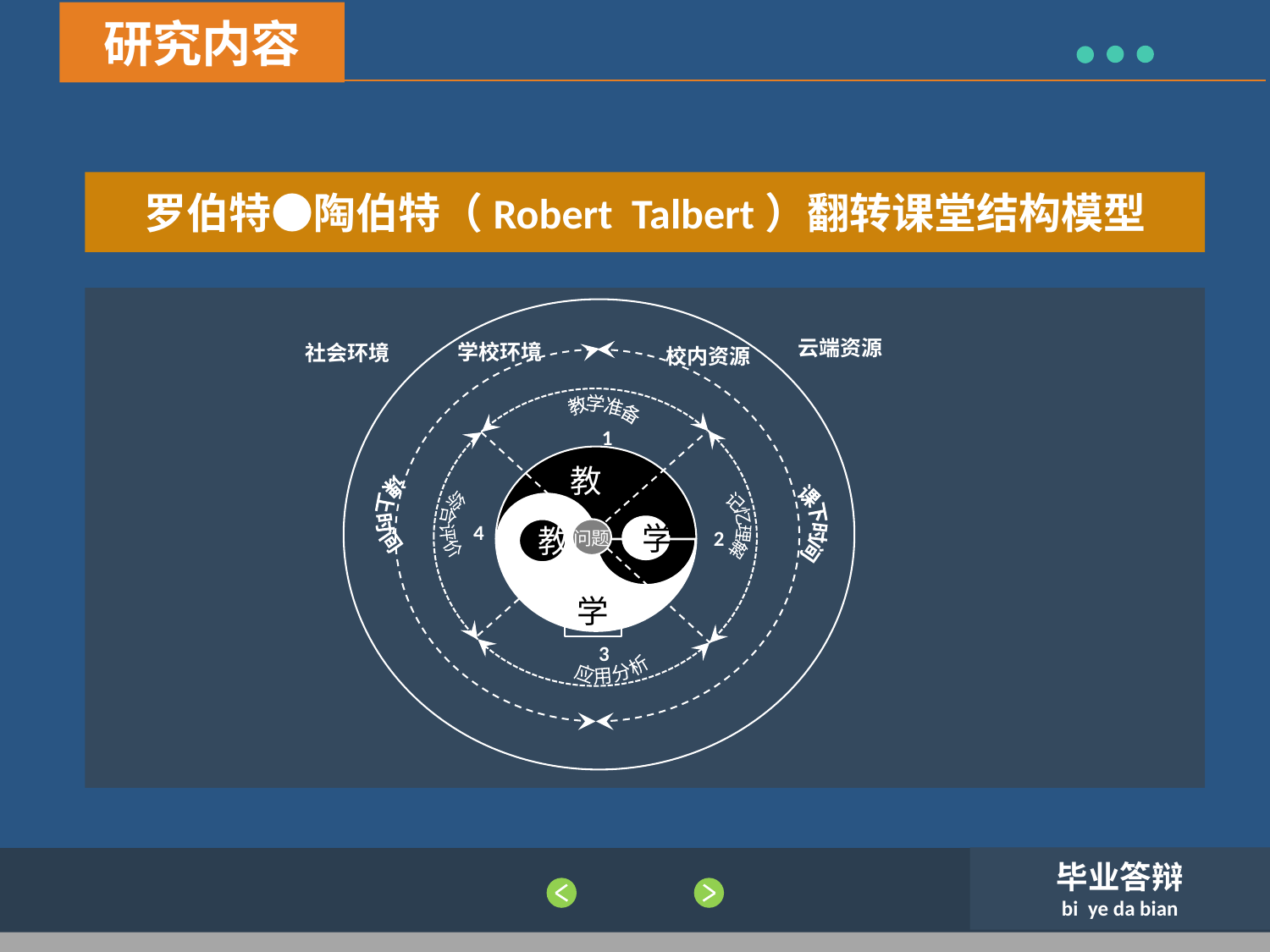

研究内容

罗伯特●陶伯特（Robert  Talbert）翻转课堂结构模型

教
学
教
学

问题
教学准备
1
综合评价
记忆理解
4
2
3
应用分析

课上时间
课下时间
云端资源
学校环境
社会环境
校内资源
毕业答辩
bi  ye da bian